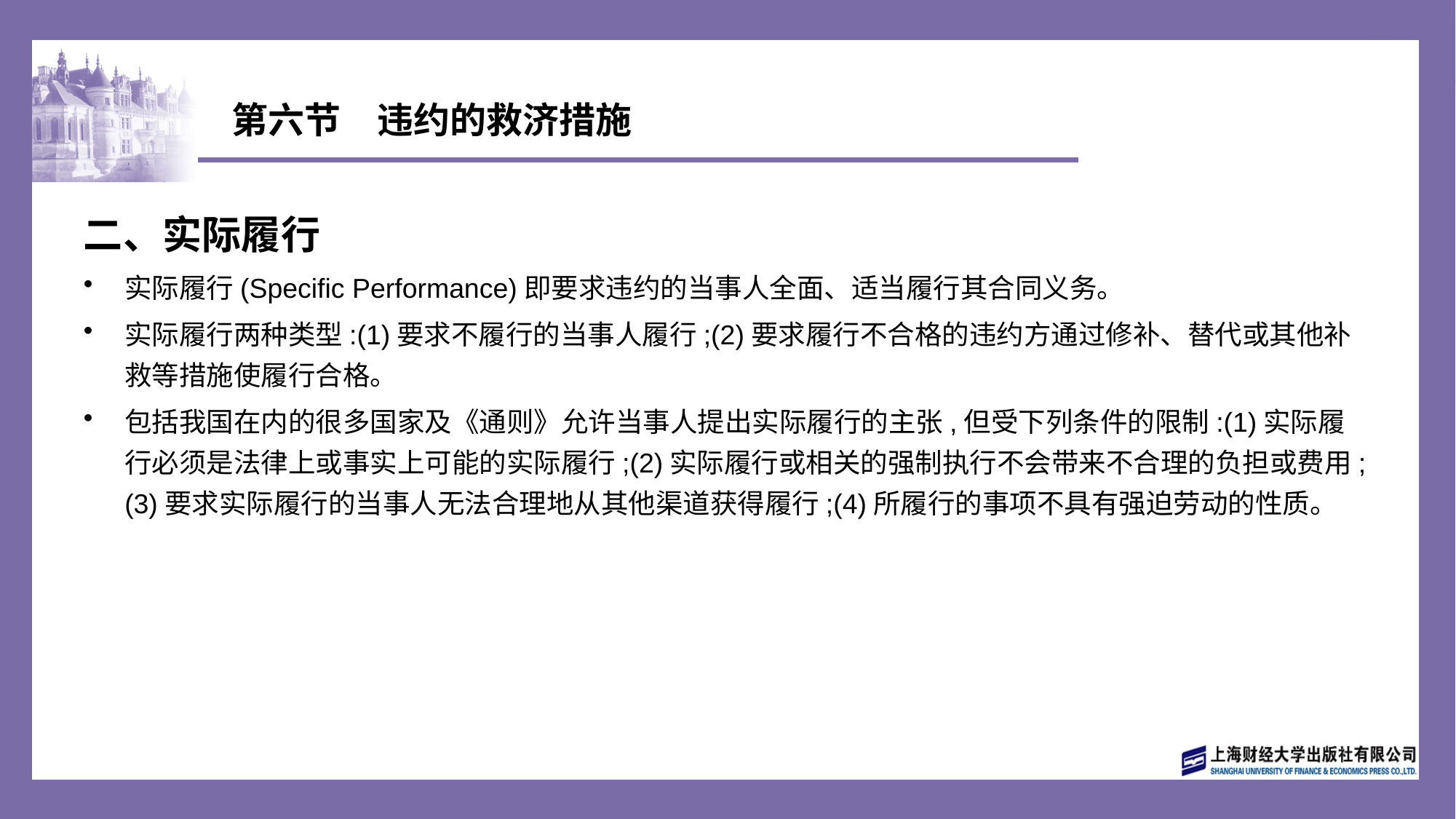

# 第六节　违约的救济措施
二、实际履行
实际履行(Specific Performance)即要求违约的当事人全面、适当履行其合同义务。
实际履行两种类型:(1)要求不履行的当事人履行;(2)要求履行不合格的违约方通过修补、替代或其他补救等措施使履行合格。
包括我国在内的很多国家及《通则》允许当事人提出实际履行的主张,但受下列条件的限制:(1)实际履行必须是法律上或事实上可能的实际履行;(2)实际履行或相关的强制执行不会带来不合理的负担或费用;(3)要求实际履行的当事人无法合理地从其他渠道获得履行;(4)所履行的事项不具有强迫劳动的性质。